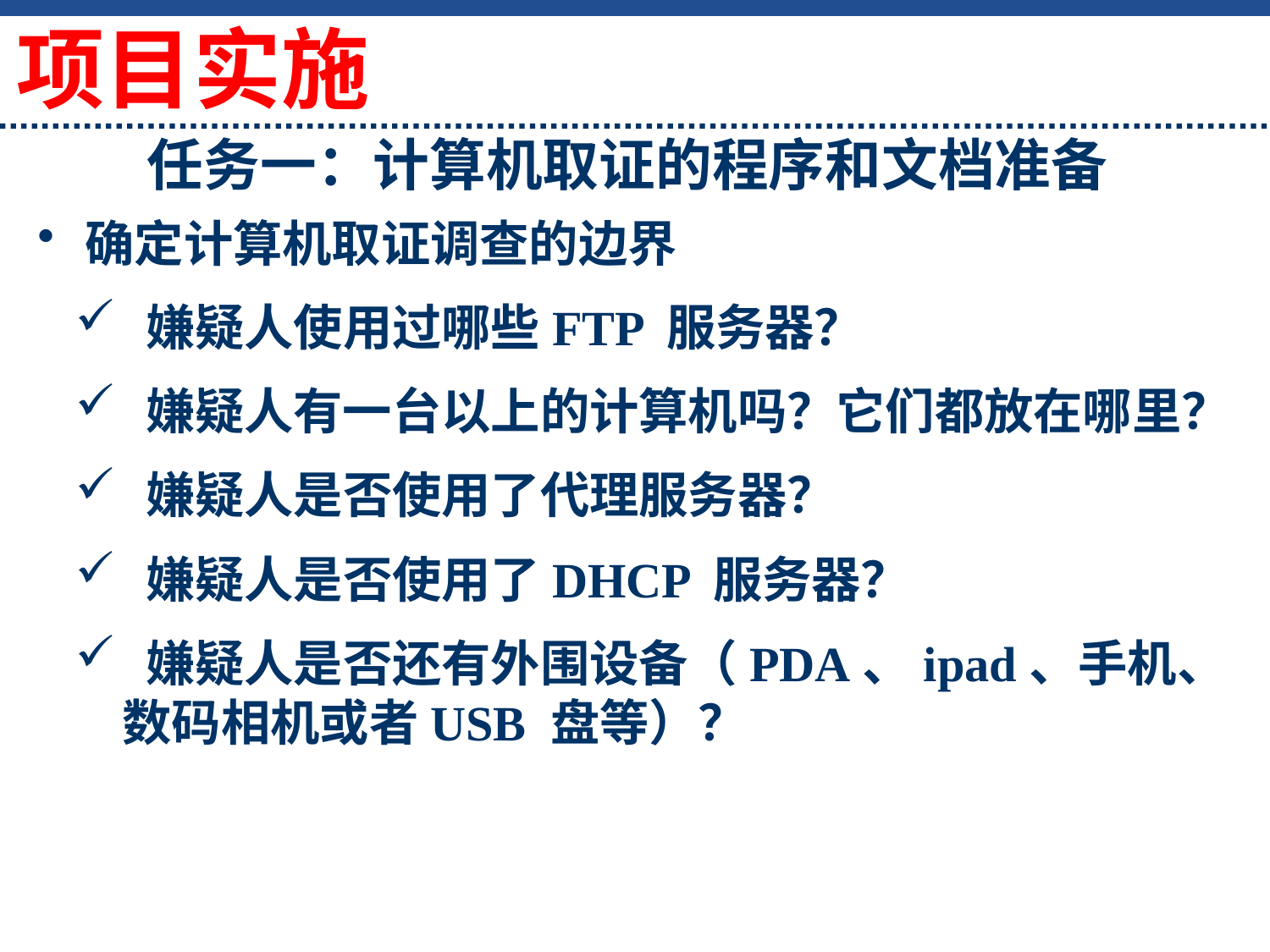

项目实施
# 任务一：计算机取证的程序和文档准备
确定计算机取证调查的边界
 嫌疑人使用过哪些FTP 服务器？
 嫌疑人有一台以上的计算机吗？它们都放在哪里？
 嫌疑人是否使用了代理服务器？
 嫌疑人是否使用了DHCP 服务器？
 嫌疑人是否还有外围设备（PDA、ipad、手机、数码相机或者USB 盘等）？